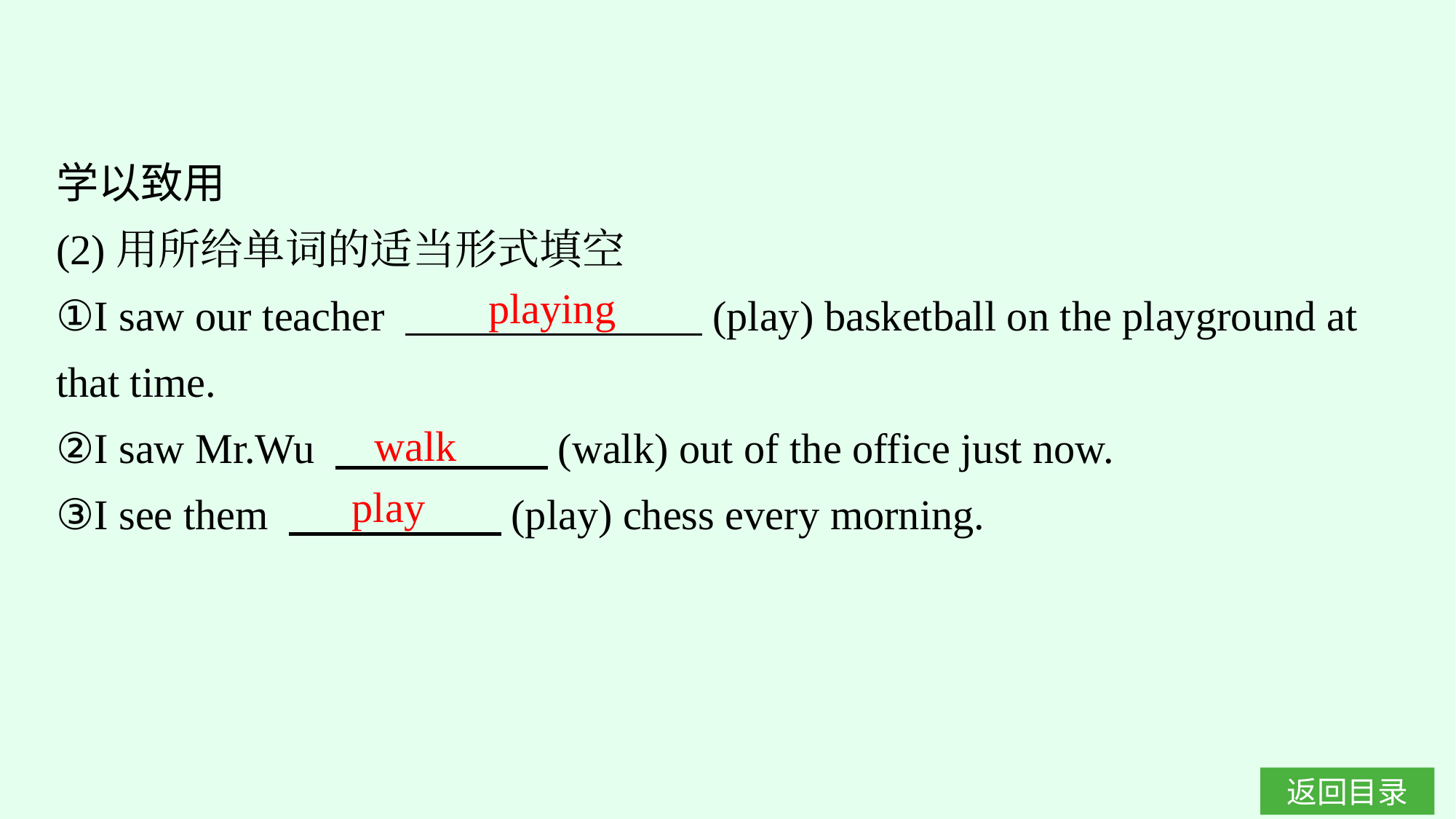

学以致用
(2)用所给单词的适当形式填空
①I saw our teacher 　　　　　　　(play) basketball on the playground at that time.
②I saw Mr.Wu 　　　　　(walk) out of the office just now.
③I see them 　　　　　(play) chess every morning.
playing
walk
play